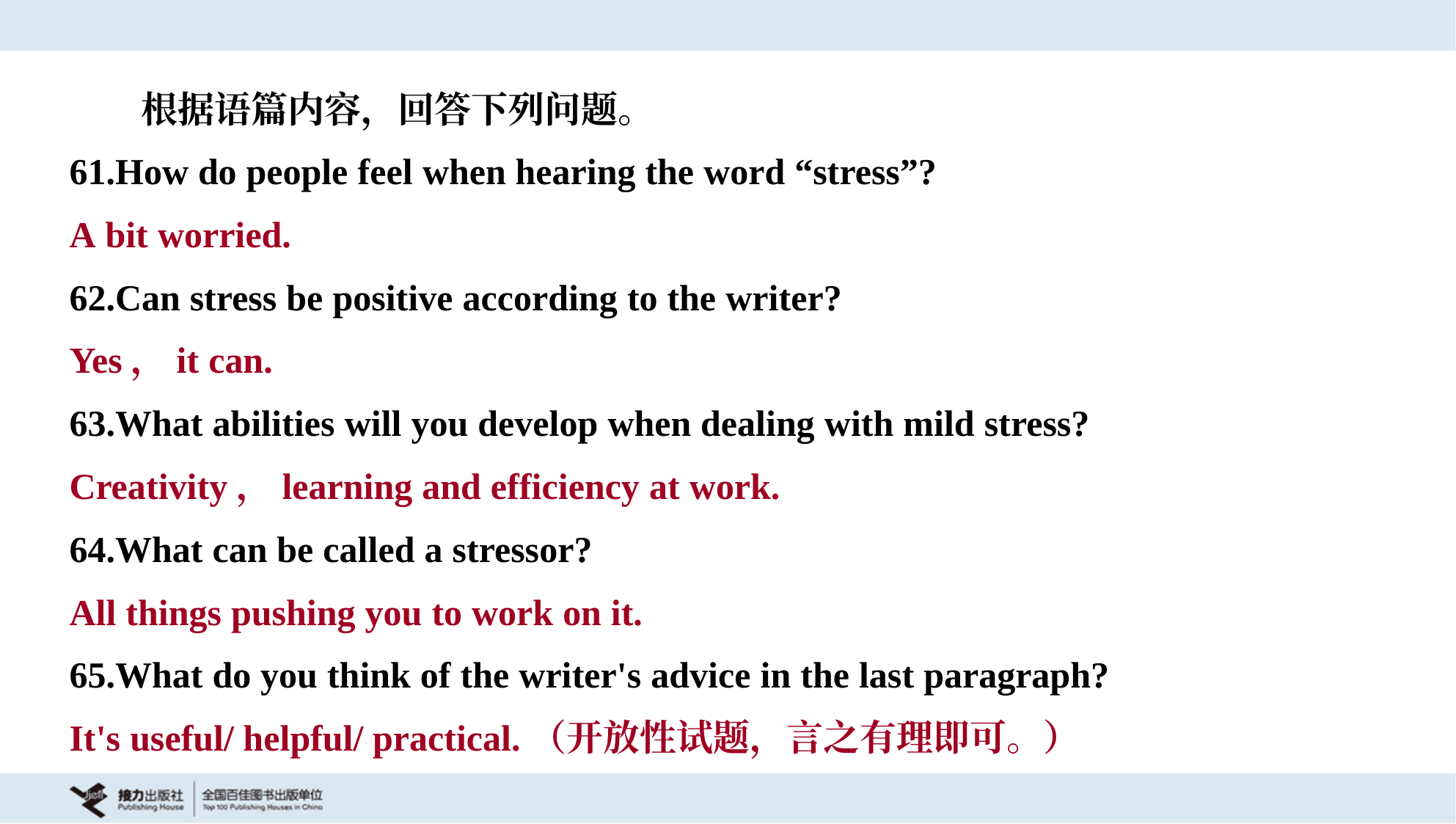

根据语篇内容，回答下列问题。
61.How do people feel when hearing the word “stress”?
A bit worried.
62.Can stress be positive according to the writer?
Yes，it can.
63.What abilities will you develop when dealing with mild stress?
Creativity，learning and efficiency at work.
64.What can be called a stressor?
All things pushing you to work on it.
65.What do you think of the writer's advice in the last paragraph?
It's useful/ helpful/ practical.（开放性试题，言之有理即可。）